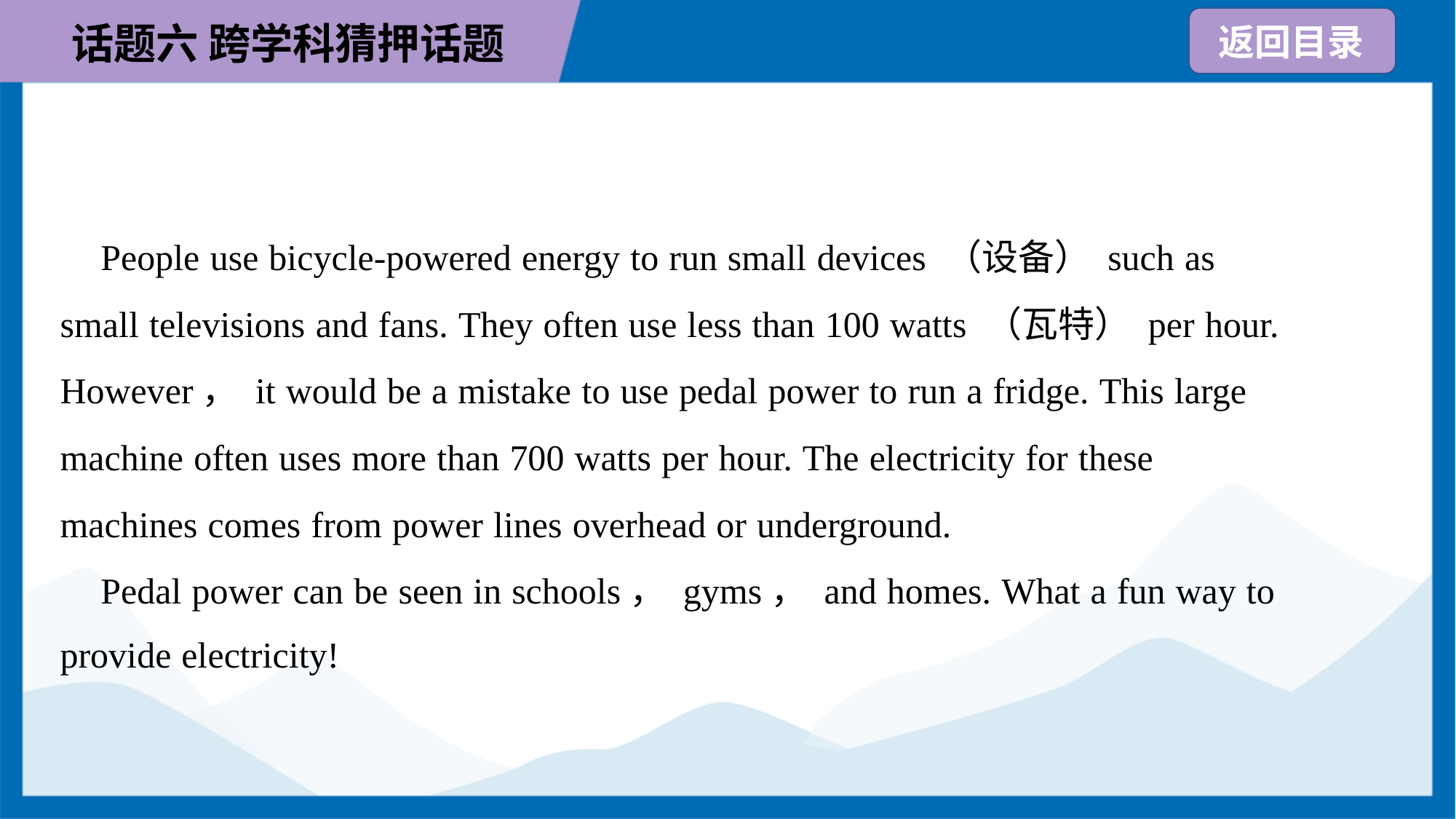

People use bicycle-powered energy to run small devices （设备） such as
small televisions and fans. They often use less than 100 watts （瓦特） per hour.
However， it would be a mistake to use pedal power to run a fridge. This large
machine often uses more than 700 watts per hour. The electricity for these
machines comes from power lines overhead or underground.
    Pedal power can be seen in schools， gyms， and homes. What a fun way to
provide electricity!